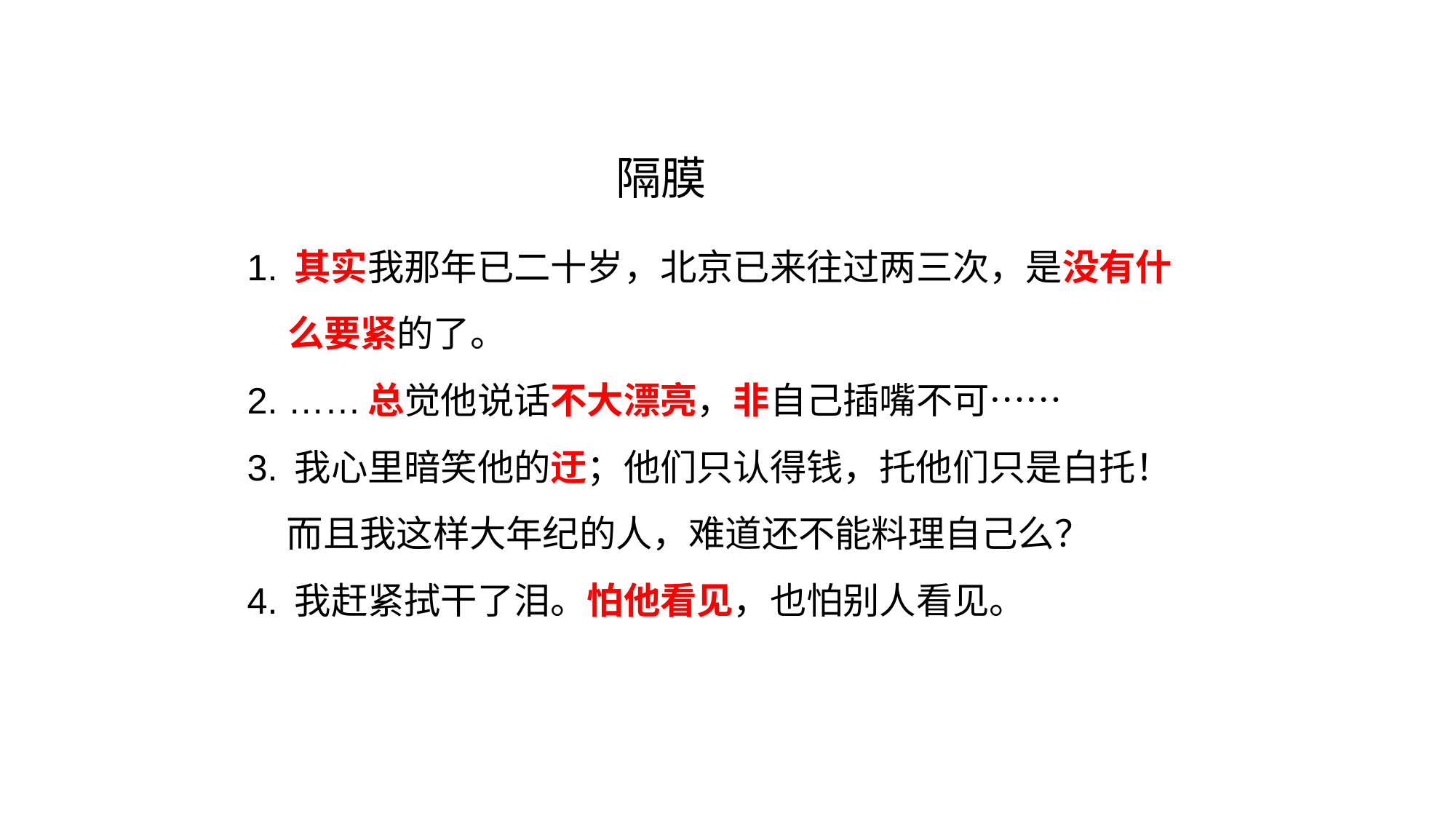

# 隔膜
1. 其实我那年已二十岁，北京已来往过两三次，是没有什
    么要紧的了。
2. ……总觉他说话不大漂亮，非自己插嘴不可……
3. 我心里暗笑他的迂；他们只认得钱，托他们只是白托！
    而且我这样大年纪的人，难道还不能料理自己么？
4. 我赶紧拭干了泪。怕他看见，也怕别人看见。